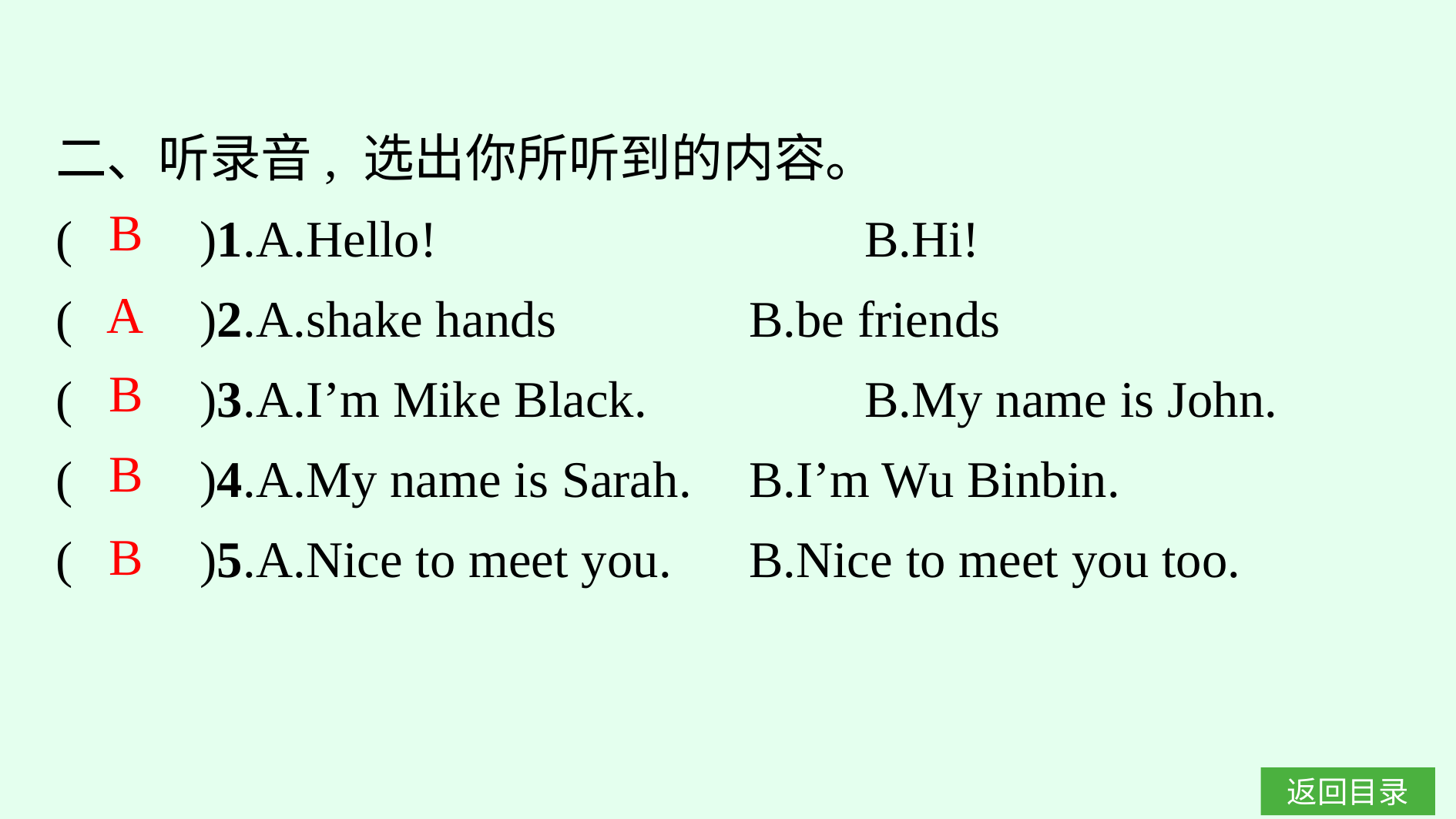

二、听录音, 选出你所听到的内容。
(　　)1.A.Hello!　　　　　　	B.Hi!
(　　)2.A.shake hands			B.be friends
(　　)3.A.I’m Mike Black.		B.My name is John.
(　　)4.A.My name is Sarah.	B.I’m Wu Binbin.
(　　)5.A.Nice to meet you.	B.Nice to meet you too.
B
A
B
B
B